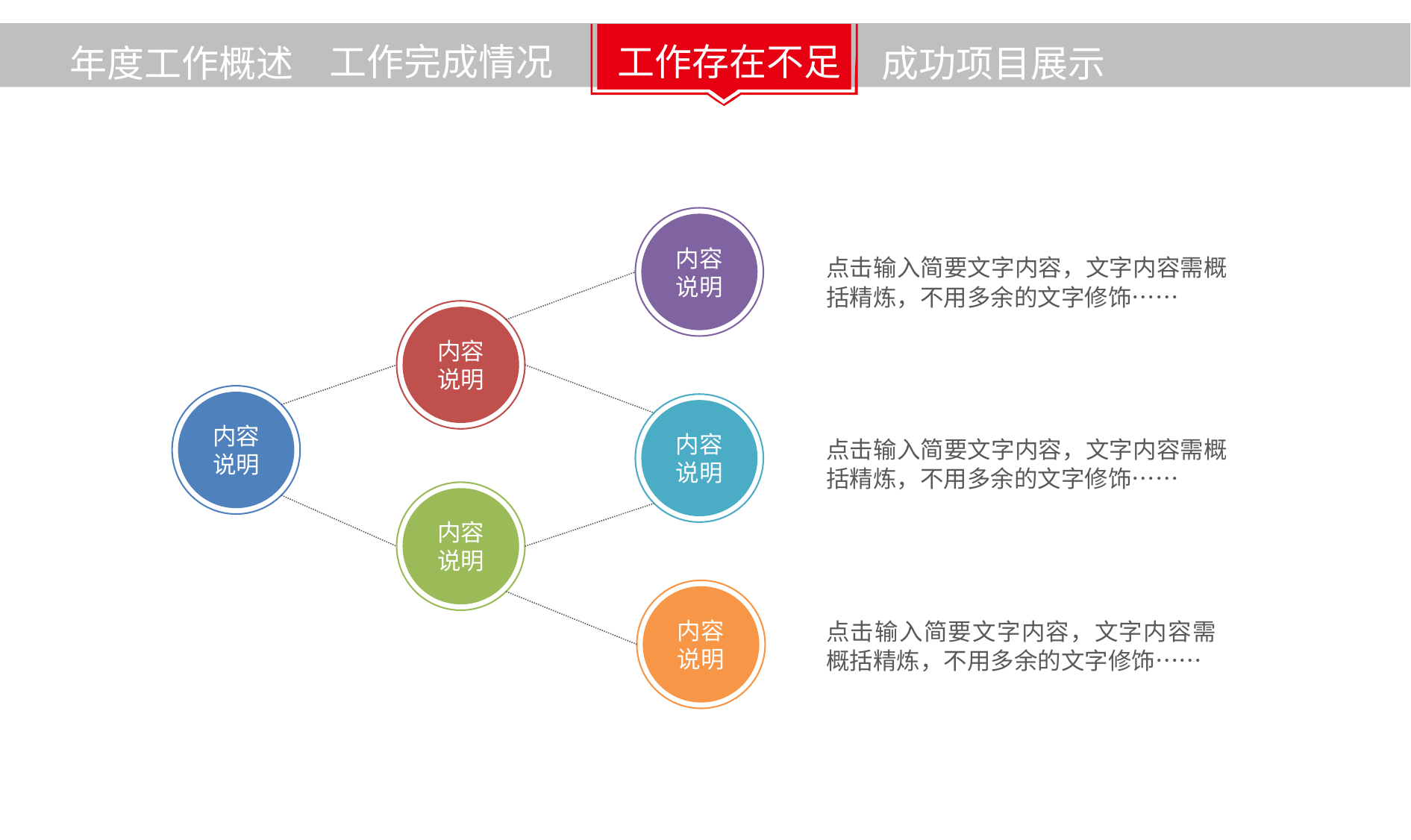

工作完成情况
工作存在不足
年度工作概述
成功项目展示

内容
说明
点击输入简要文字内容，文字内容需概括精炼，不用多余的文字修饰……

内容
说明

内容
说明

内容
说明
点击输入简要文字内容，文字内容需概括精炼，不用多余的文字修饰……

内容
说明

内容
说明
点击输入简要文字内容，文字内容需概括精炼，不用多余的文字修饰……